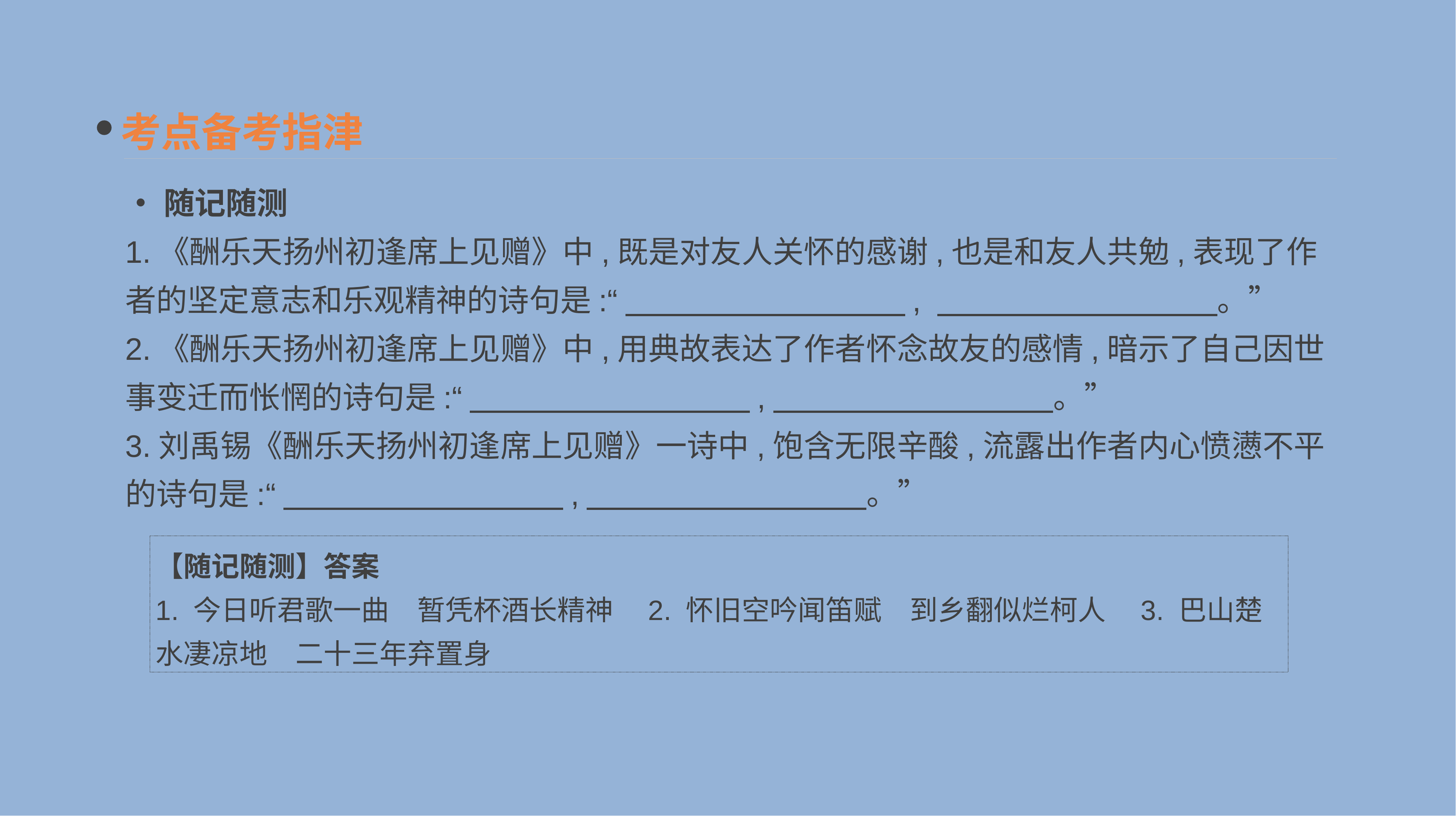

考点备考指津

•随记随测
1.《酬乐天扬州初逢席上见赠》中,既是对友人关怀的感谢,也是和友人共勉,表现了作者的坚定意志和乐观精神的诗句是:“　　　　　　　　　, 　　　　　　　　　。”
2.《酬乐天扬州初逢席上见赠》中,用典故表达了作者怀念故友的感情,暗示了自己因世事变迁而怅惘的诗句是:“　　　　　　　　　,　　　　　　　　　。”
3.刘禹锡《酬乐天扬州初逢席上见赠》一诗中,饱含无限辛酸,流露出作者内心愤懑不平的诗句是:“　　　　　　　　　,　　　　　　　　　。”
【随记随测】答案
1. 今日听君歌一曲　暂凭杯酒长精神　2. 怀旧空吟闻笛赋　到乡翻似烂柯人　3. 巴山楚水凄凉地　二十三年弃置身